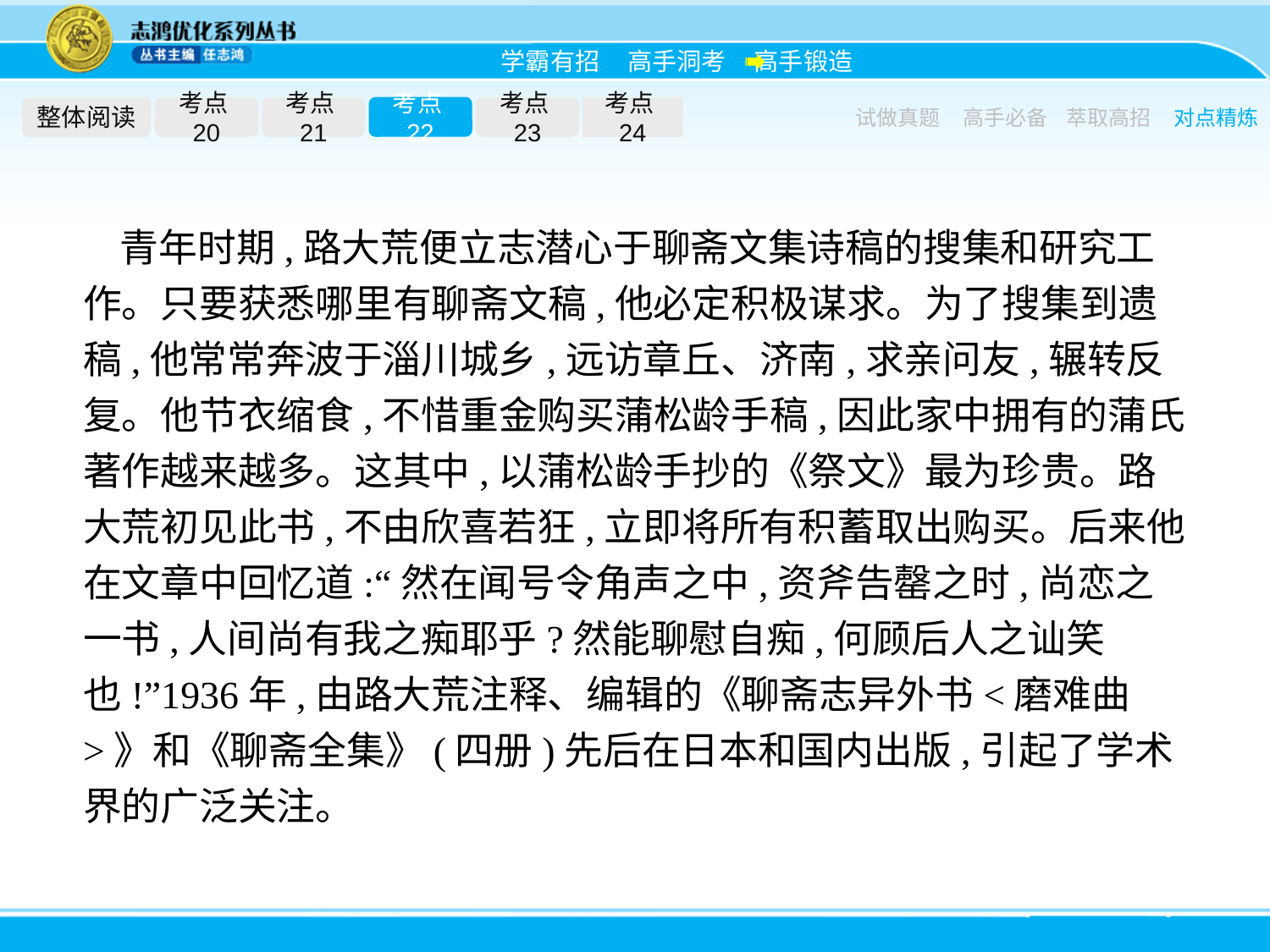

整体阅读
考点20
考点21
考点22
考点23
考点24
试做真题
高手必备
萃取高招
对点精炼
青年时期,路大荒便立志潜心于聊斋文集诗稿的搜集和研究工作。只要获悉哪里有聊斋文稿,他必定积极谋求。为了搜集到遗稿,他常常奔波于淄川城乡,远访章丘、济南,求亲问友,辗转反复。他节衣缩食,不惜重金购买蒲松龄手稿,因此家中拥有的蒲氏著作越来越多。这其中,以蒲松龄手抄的《祭文》最为珍贵。路大荒初见此书,不由欣喜若狂,立即将所有积蓄取出购买。后来他在文章中回忆道:“然在闻号令角声之中,资斧告罄之时,尚恋之一书,人间尚有我之痴耶乎?然能聊慰自痴,何顾后人之讪笑也!”1936年,由路大荒注释、编辑的《聊斋志异外书<磨难曲>》和《聊斋全集》(四册)先后在日本和国内出版,引起了学术界的广泛关注。